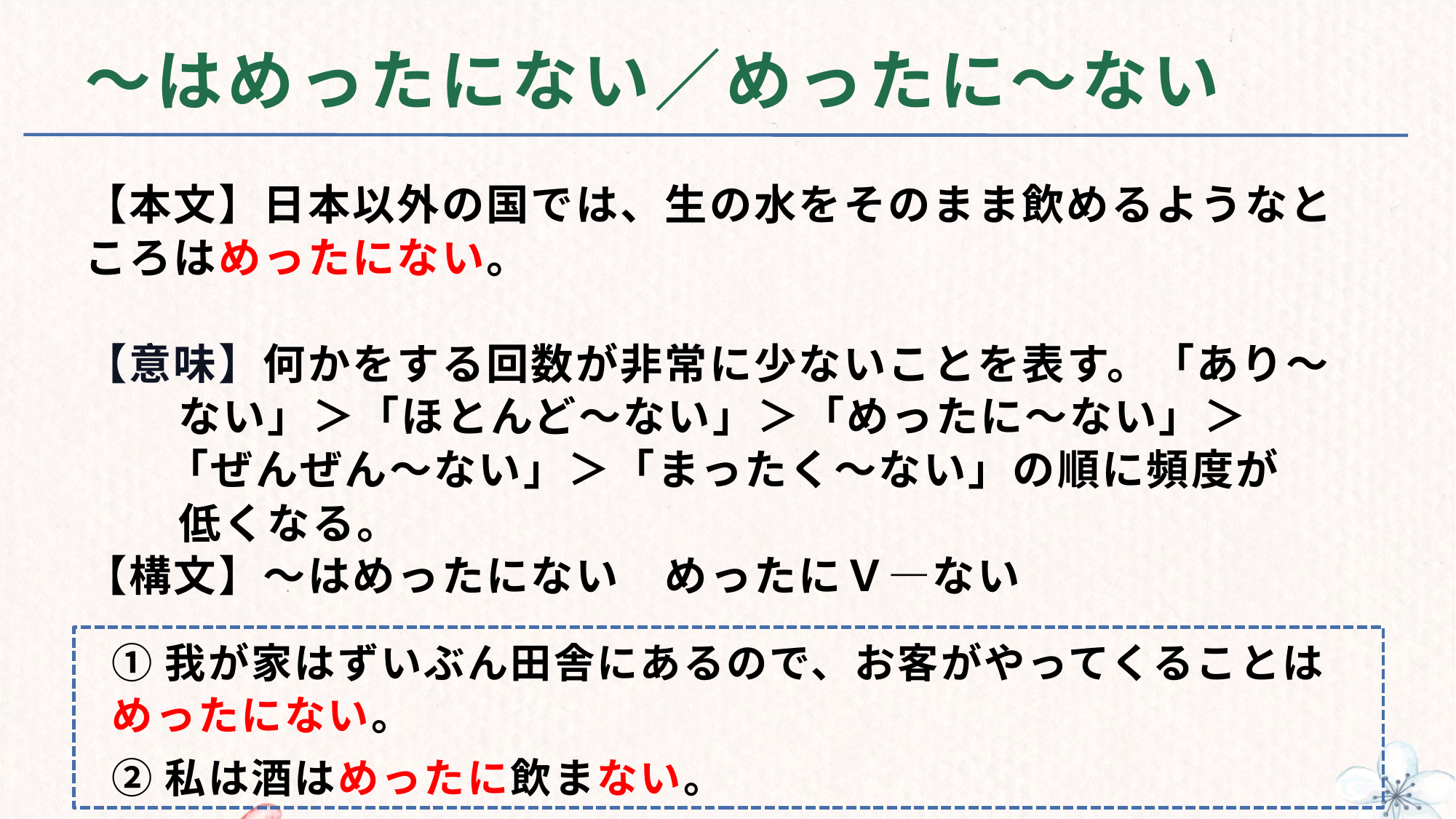

# ～はめったにない／めったに～ない
【本文】日本以外の国では、生の水をそのまま飲めるようなところはめったにない。

【意味】何かをする回数が非常に少ないことを表す。「あり～
       ない」＞「ほとんど～ない」＞「めったに～ない」＞
      「ぜんぜん～ない」＞「まったく～ない」の順に頻度が
       低くなる。
【構文】～はめったにない　めったにＶ—ない
①我が家はずいぶん田舎にあるので、お客がやってくることはめったにない。
②私は酒はめったに飲まない。